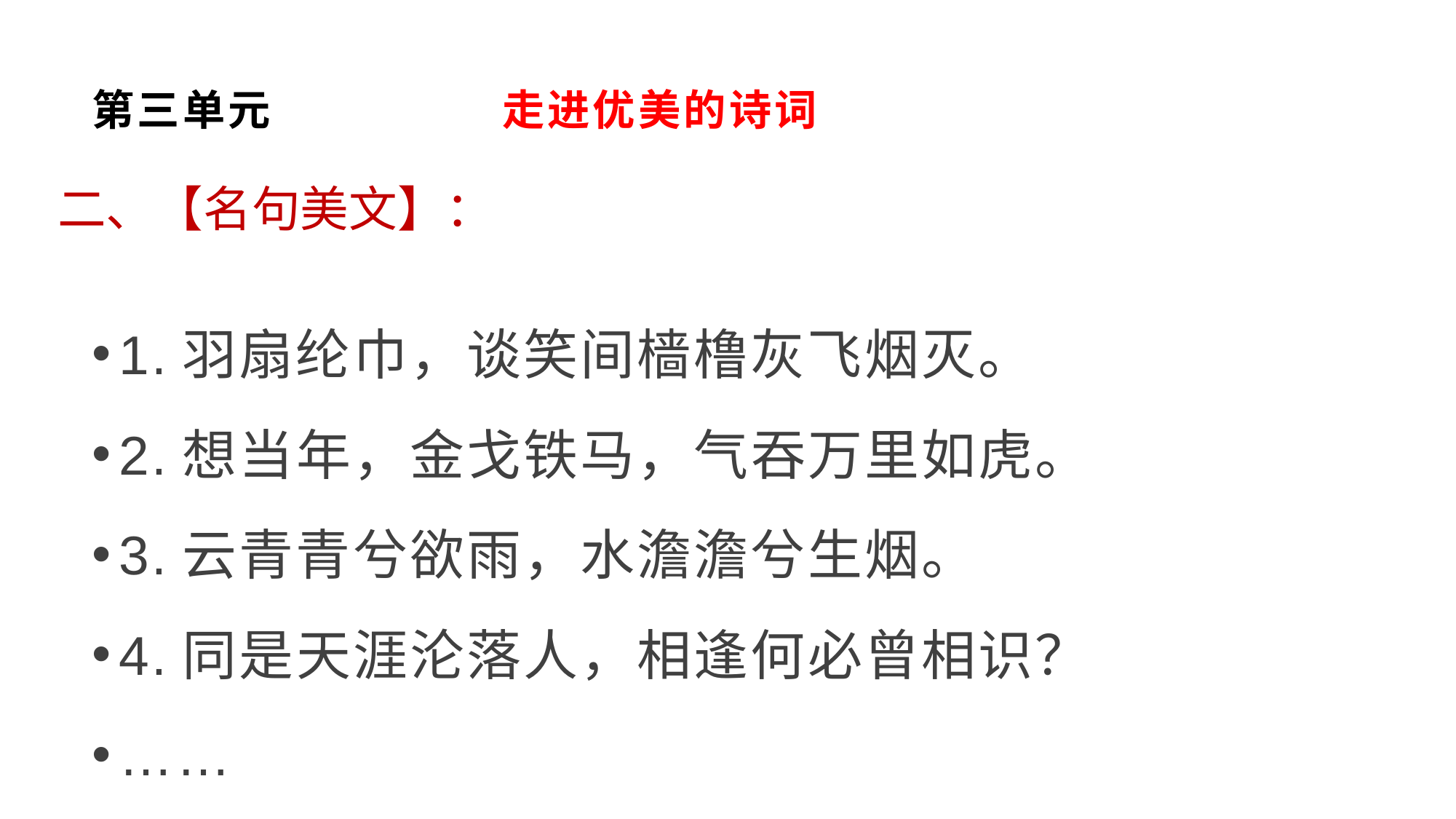

# 第三单元                  走进优美的诗词
二、【名句美文】：
1.羽扇纶巾，谈笑间樯橹灰飞烟灭。
2.想当年，金戈铁马，气吞万里如虎。
3.云青青兮欲雨，水澹澹兮生烟。
4.同是天涯沦落人，相逢何必曾相识？
……